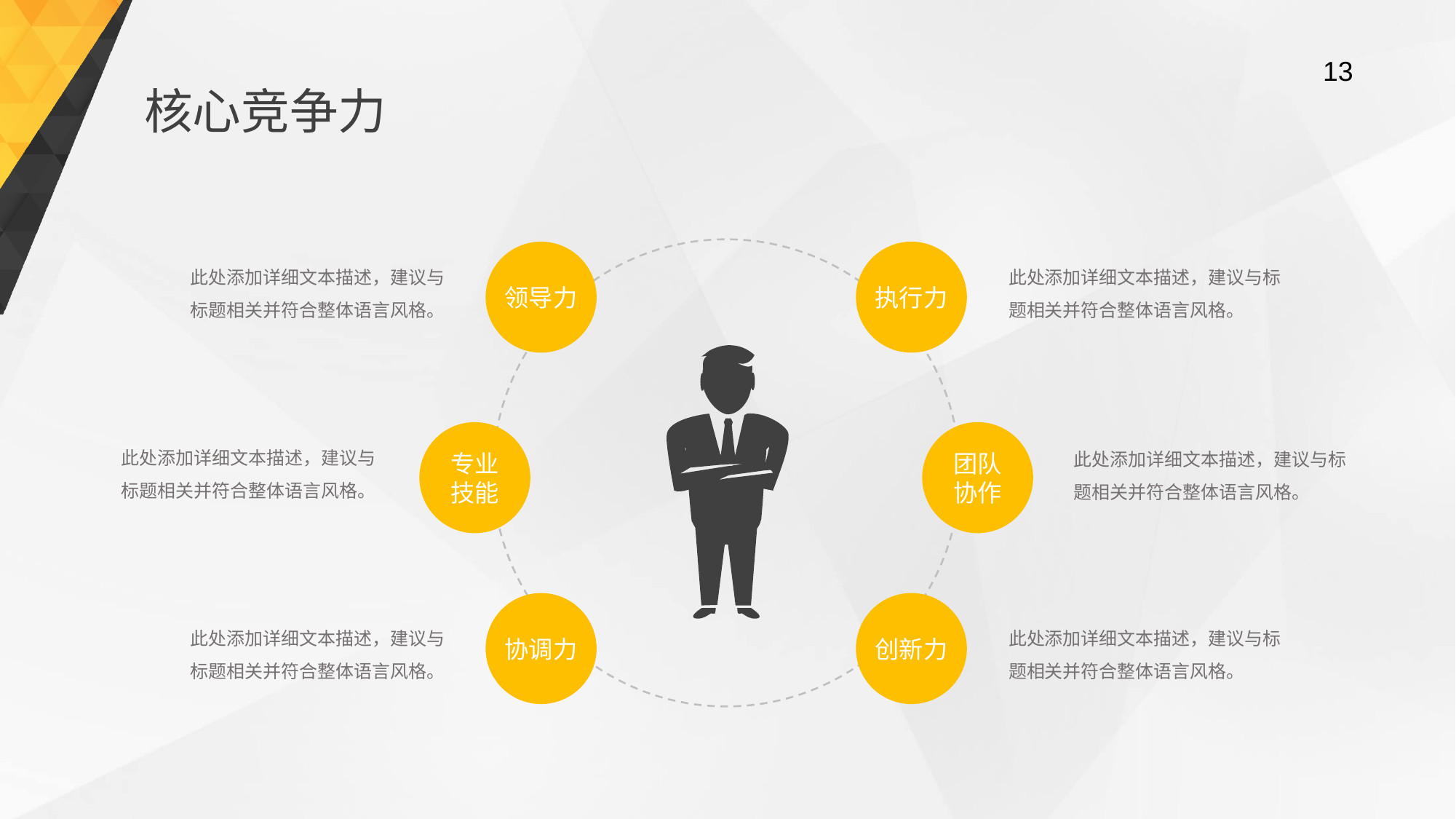

核心竞争力

领导力
执行力
此处添加详细文本描述，建议与标题相关并符合整体语言风格。
此处添加详细文本描述，建议与标题相关并符合整体语言风格。

专业
技能
团队
协作
此处添加详细文本描述，建议与标题相关并符合整体语言风格。
此处添加详细文本描述，建议与标题相关并符合整体语言风格。
协调力
创新力
此处添加详细文本描述，建议与标题相关并符合整体语言风格。
此处添加详细文本描述，建议与标题相关并符合整体语言风格。